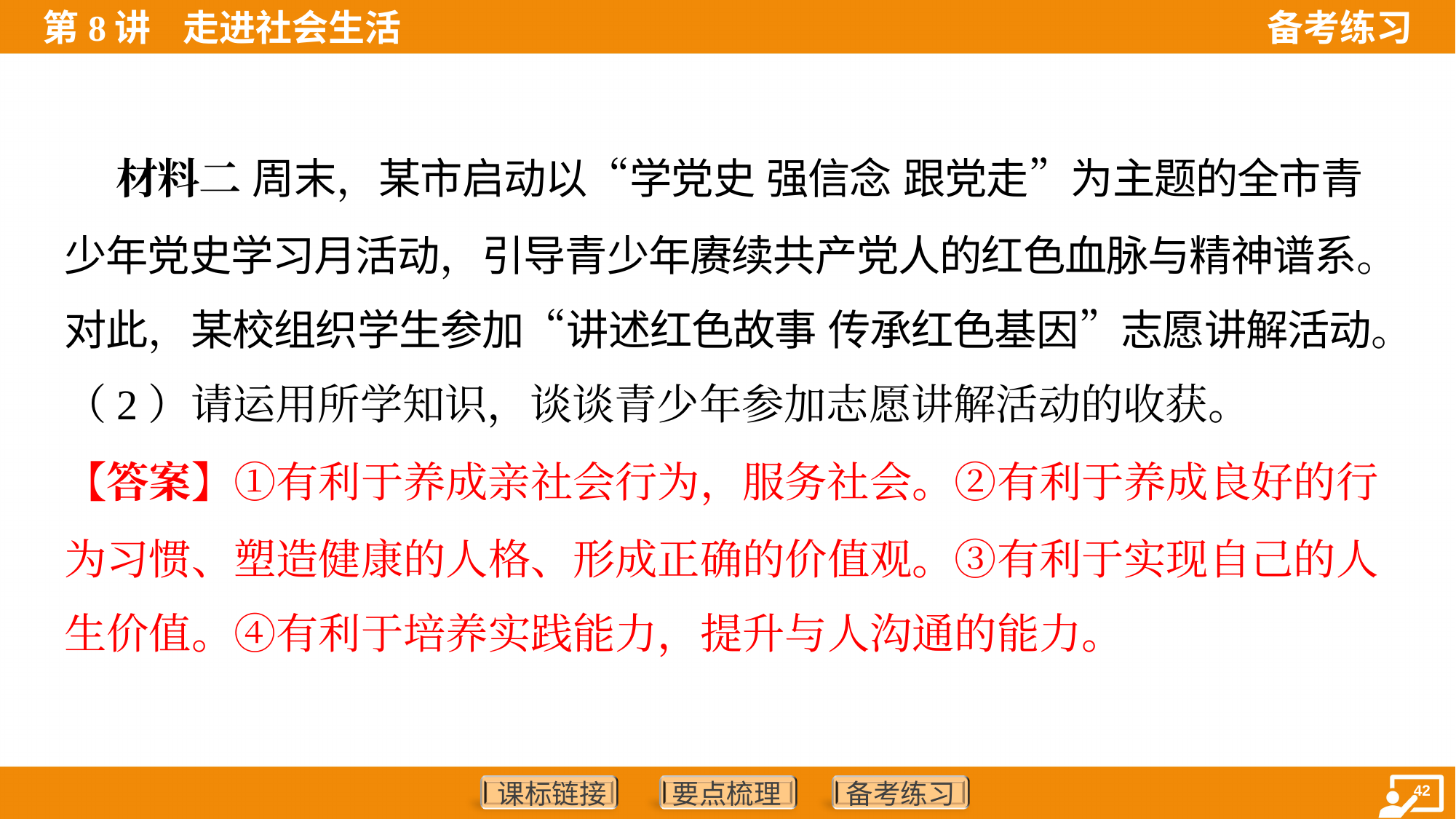

材料二 周末，某市启动以“学党史 强信念 跟党走”为主题的全市青
少年党史学习月活动，引导青少年赓续共产党人的红色血脉与精神谱系。
对此，某校组织学生参加“讲述红色故事 传承红色基因”志愿讲解活动。
（2）请运用所学知识，谈谈青少年参加志愿讲解活动的收获。
【答案】①有利于养成亲社会行为，服务社会。②有利于养成良好的行
为习惯、塑造健康的人格、形成正确的价值观。③有利于实现自己的人
生价值。④有利于培养实践能力，提升与人沟通的能力。